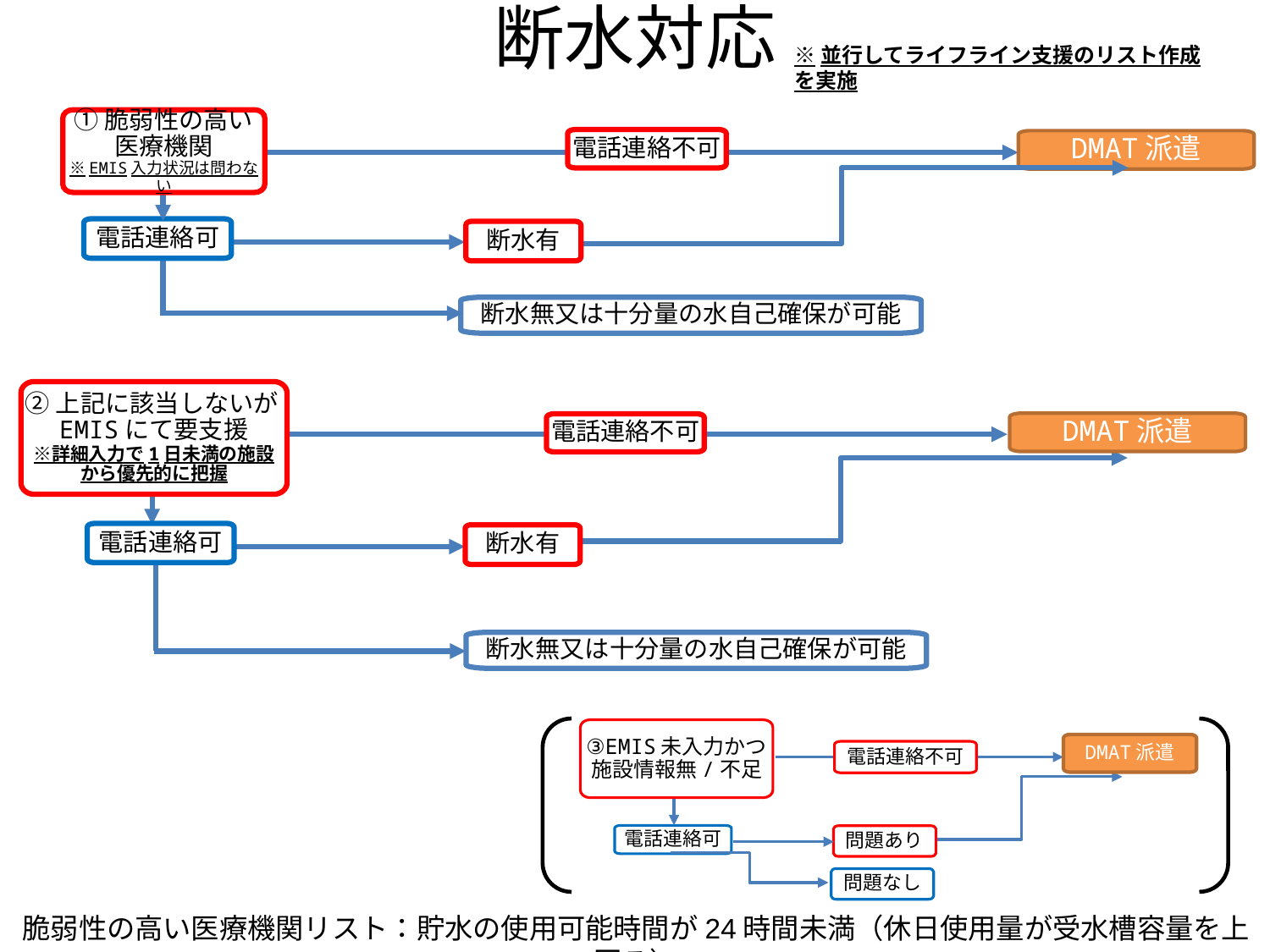

# 断水対応
※並行してライフライン支援のリスト作成を実施
①脆弱性の高い医療機関
※EMIS入力状況は問わない
電話連絡不可
DMAT派遣
電話連絡可
断水有
断水無又は十分量の水自己確保が可能
②上記に該当しないがEMISにて要支援
※詳細入力で1日未満の施設から優先的に把握
DMAT派遣
電話連絡不可
電話連絡可
断水有
断水無又は十分量の水自己確保が可能

③EMIS未入力かつ施設情報無/不足
DMAT派遣
電話連絡不可
電話連絡可
問題あり
問題なし
脆弱性の高い医療機関リスト：貯水の使用可能時間が24時間未満（休日使用量が受水槽容量を上回る）